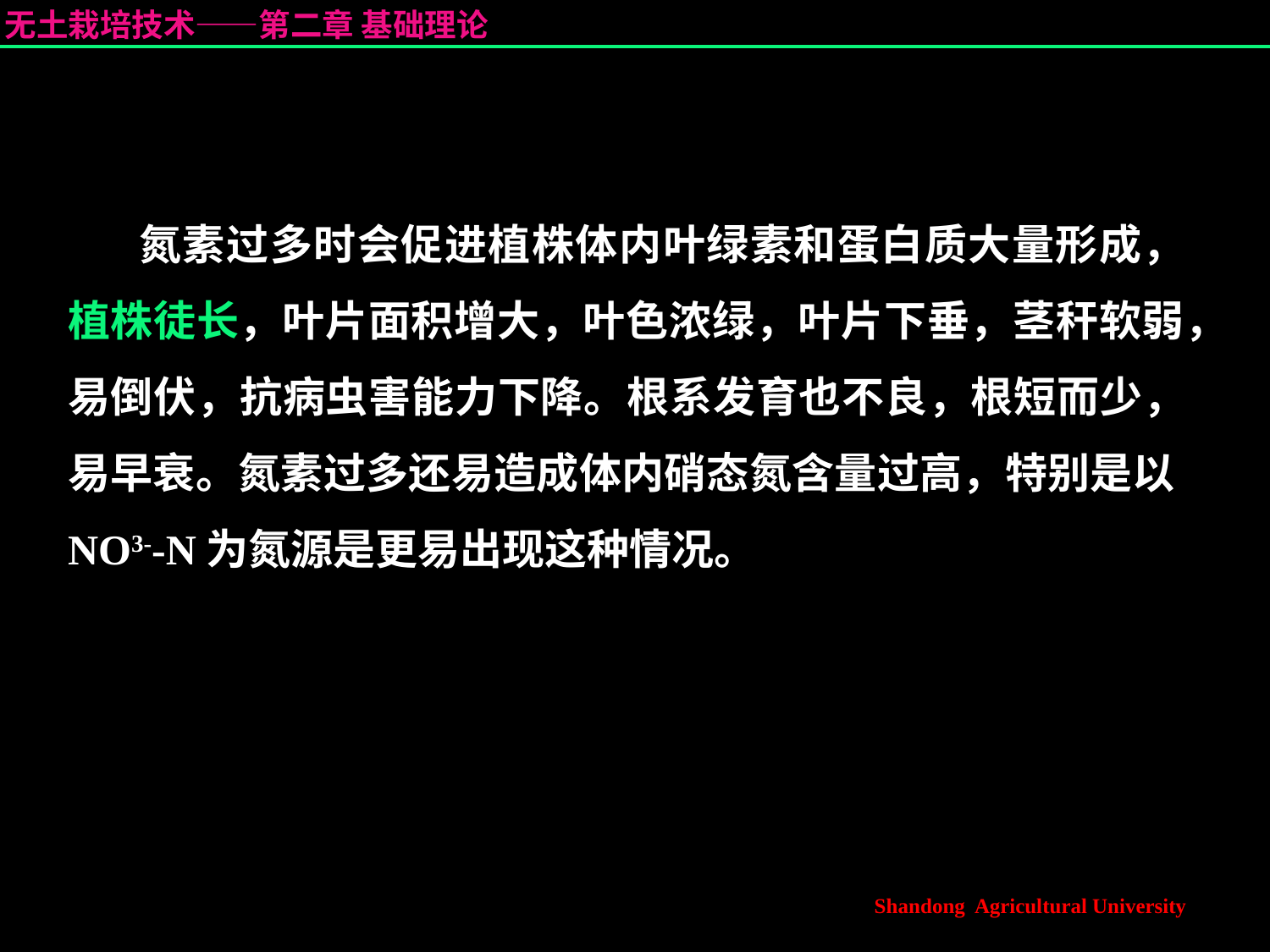

氮素过多时会促进植株体内叶绿素和蛋白质大量形成，植株徒长，叶片面积增大，叶色浓绿，叶片下垂，茎秆软弱，易倒伏，抗病虫害能力下降。根系发育也不良，根短而少，易早衰。氮素过多还易造成体内硝态氮含量过高，特别是以NO3--N为氮源是更易出现这种情况。